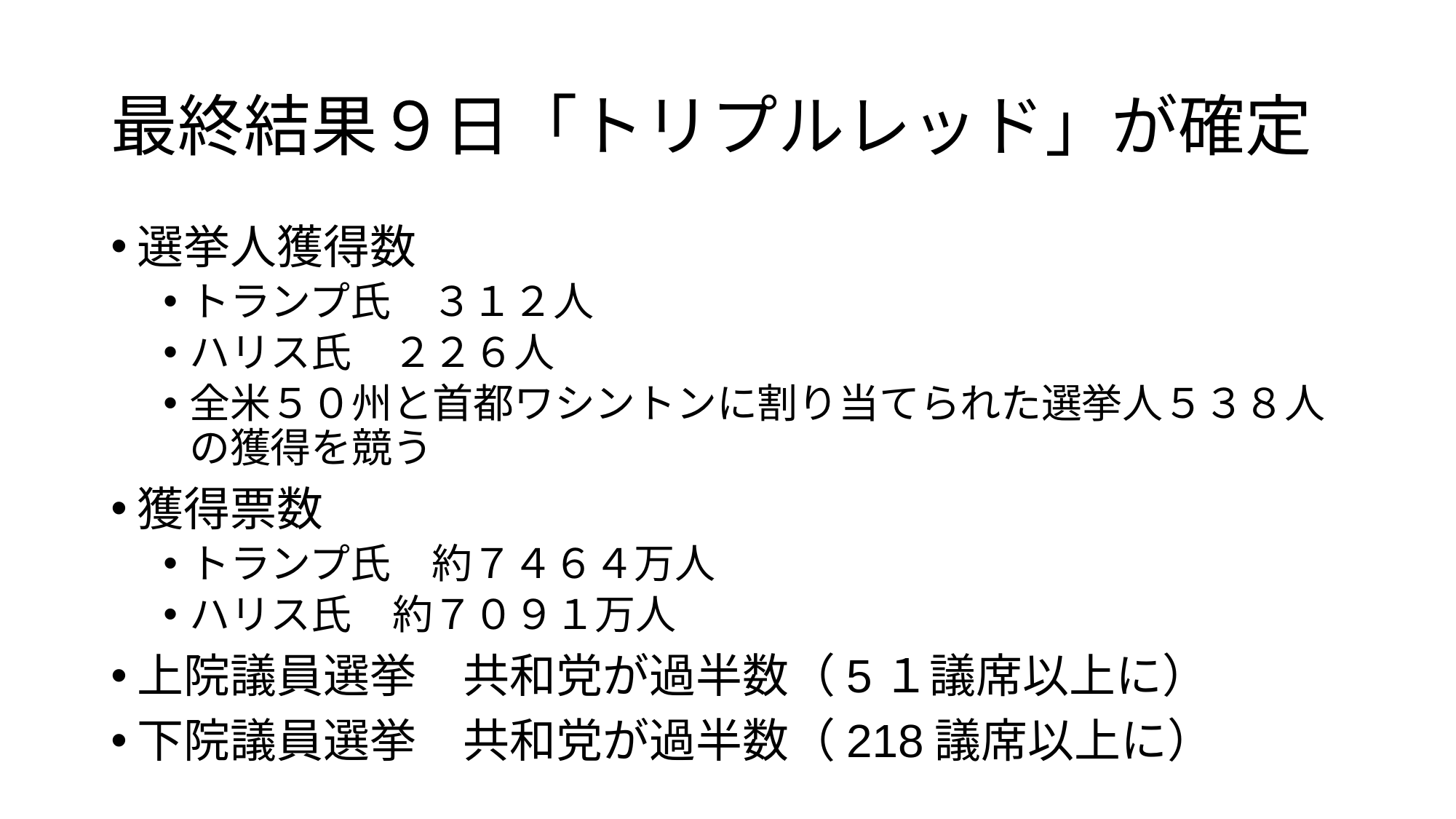

# 最終結果９日「トリプルレッド」が確定
選挙人獲得数
トランプ氏　３１２人
ハリス氏　２２６人
全米５０州と首都ワシントンに割り当てられた選挙人５３８人の獲得を競う
獲得票数
トランプ氏　約７４６４万人
ハリス氏　約７０９１万人
上院議員選挙　共和党が過半数（5１議席以上に）
下院議員選挙　共和党が過半数（218議席以上に）